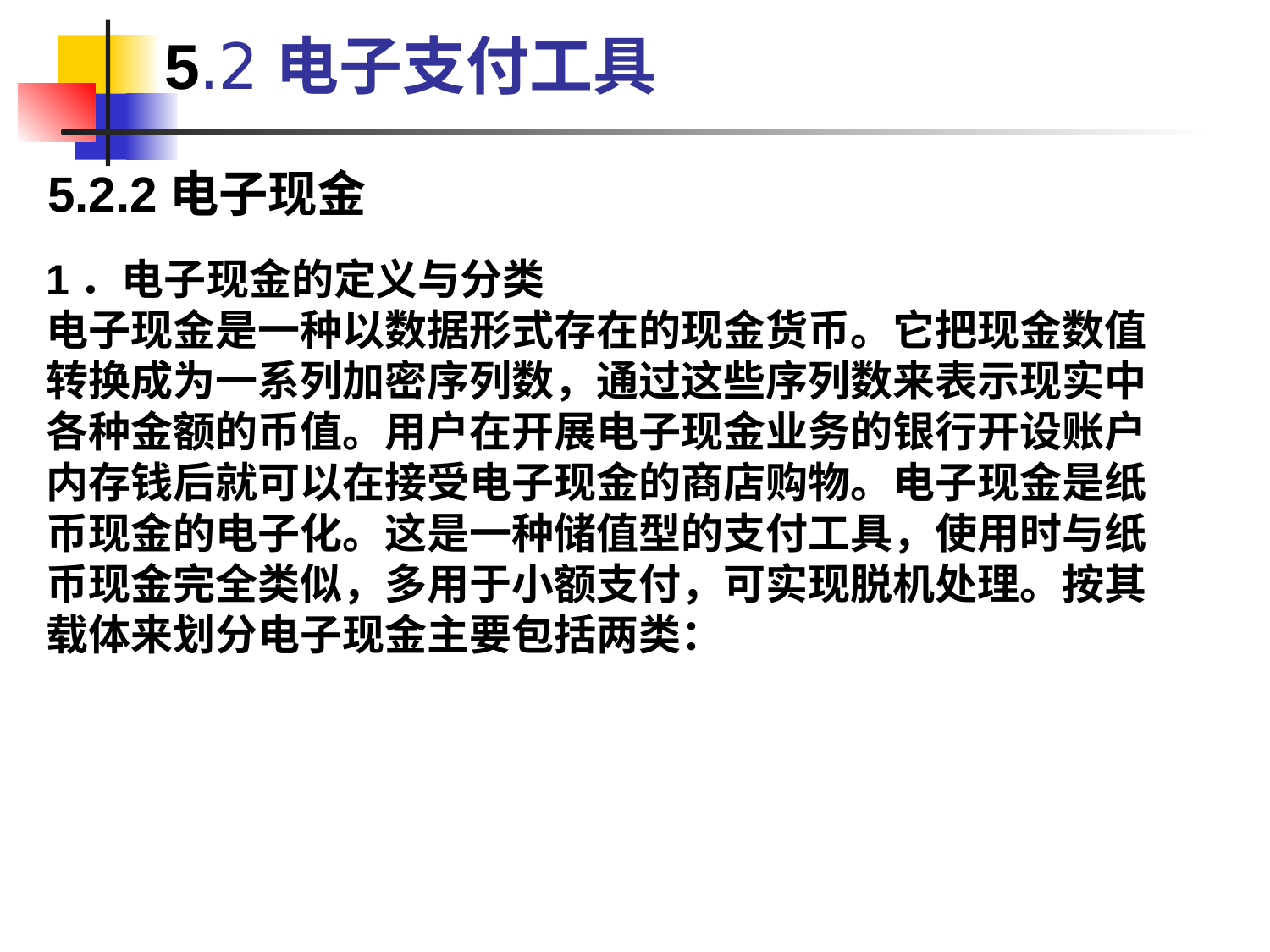

5.2电子支付工具

5.2.2电子现金
1．电子现金的定义与分类
电子现金是一种以数据形式存在的现金货币。它把现金数值转换成为一系列加密序列数，通过这些序列数来表示现实中各种金额的币值。用户在开展电子现金业务的银行开设账户内存钱后就可以在接受电子现金的商店购物。电子现金是纸币现金的电子化。这是一种储值型的支付工具，使用时与纸币现金完全类似，多用于小额支付，可实现脱机处理。按其载体来划分电子现金主要包括两类：